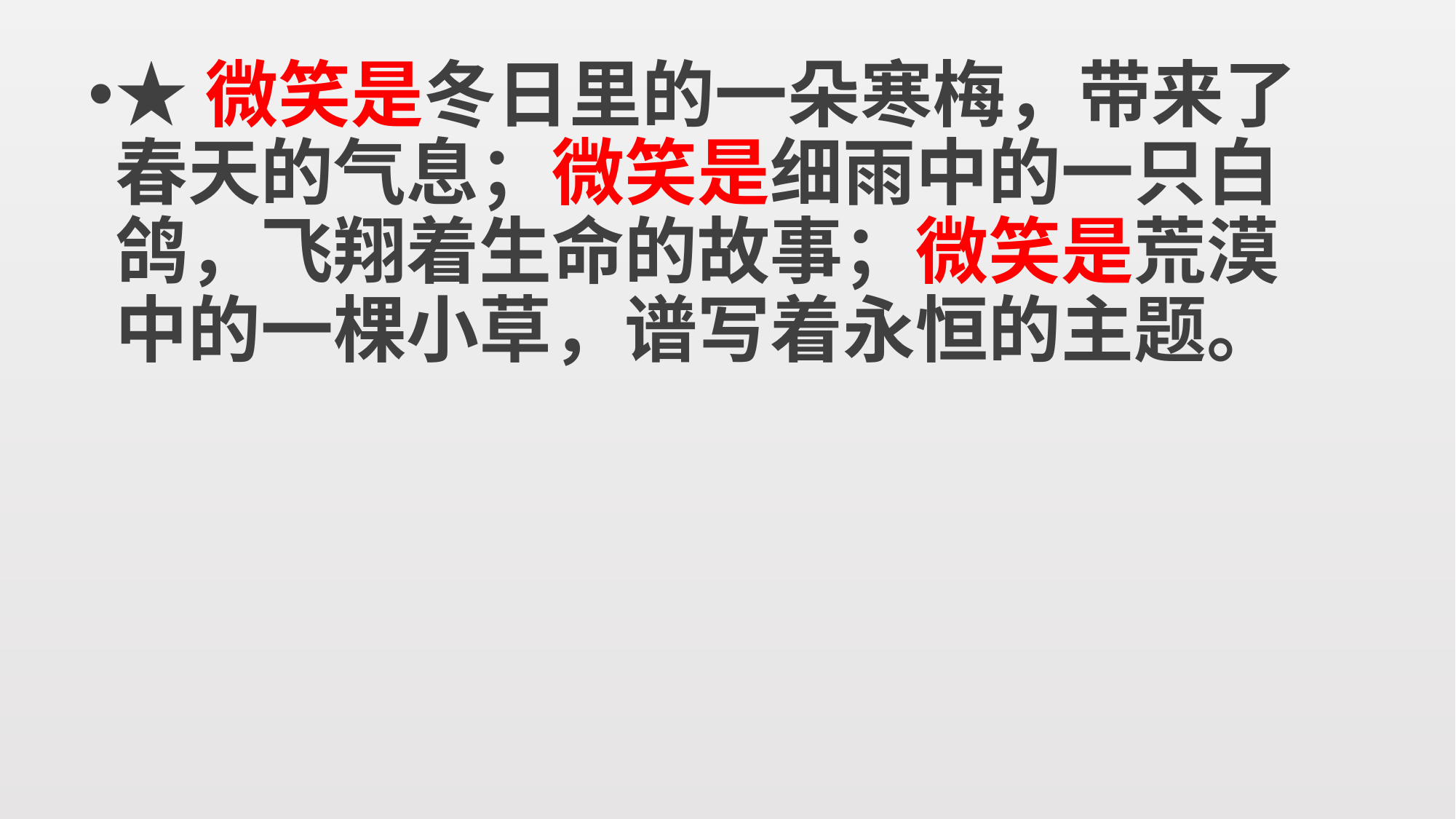

★微笑是冬日里的一朵寒梅，带来了春天的气息；微笑是细雨中的一只白鸽，飞翔着生命的故事；微笑是荒漠中的一棵小草，谱写着永恒的主题。